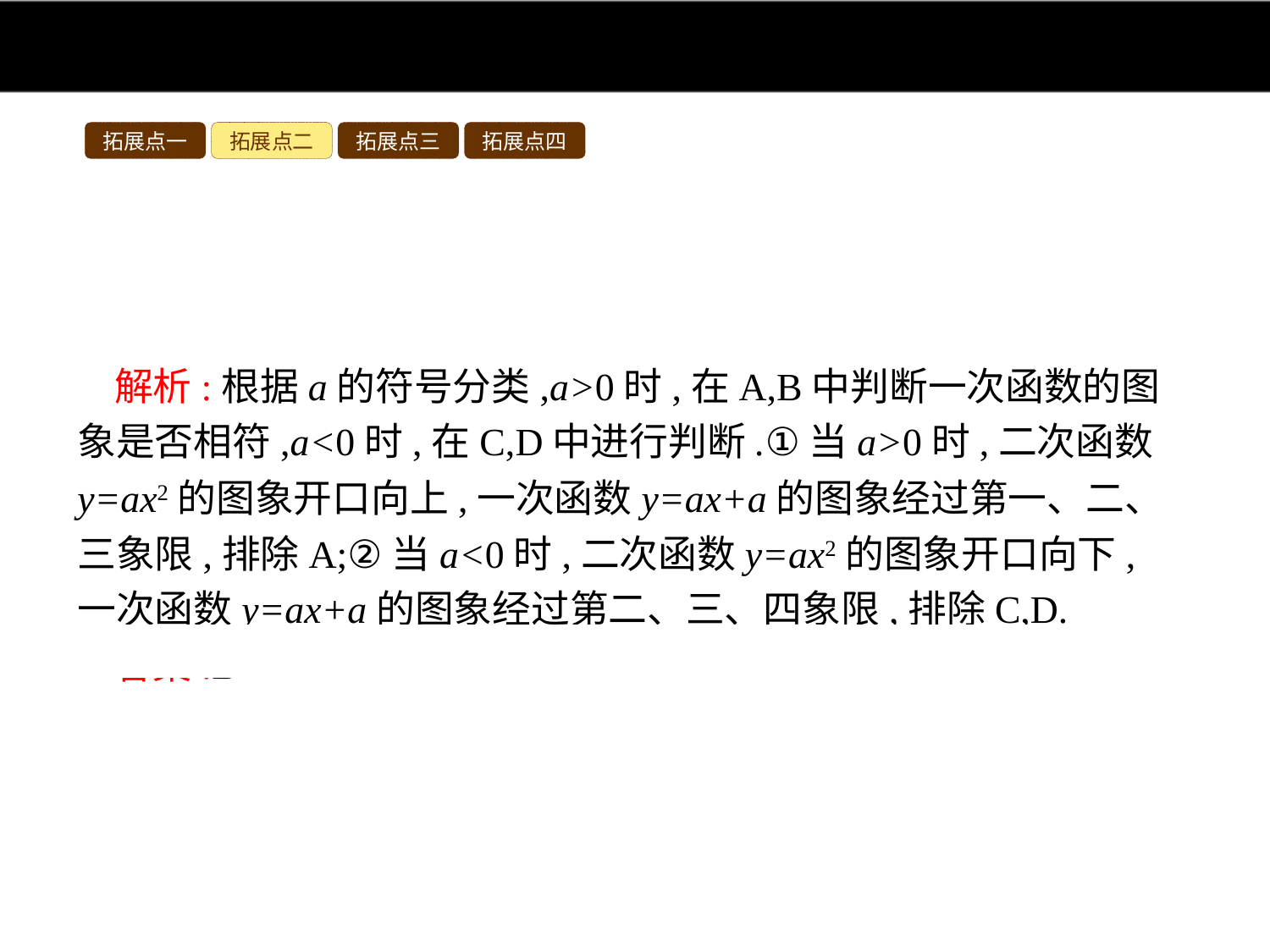

拓展点一
拓展点二
拓展点三
拓展点四
解析:根据a的符号分类,a>0时,在A,B中判断一次函数的图象是否相符,a<0时,在C,D中进行判断.①当a>0时,二次函数y=ax2的图象开口向上,一次函数y=ax+a的图象经过第一、二、三象限,排除A;②当a<0时,二次函数y=ax2的图象开口向下,一次函数y=ax+a的图象经过第二、三、四象限,排除C,D.
答案:B